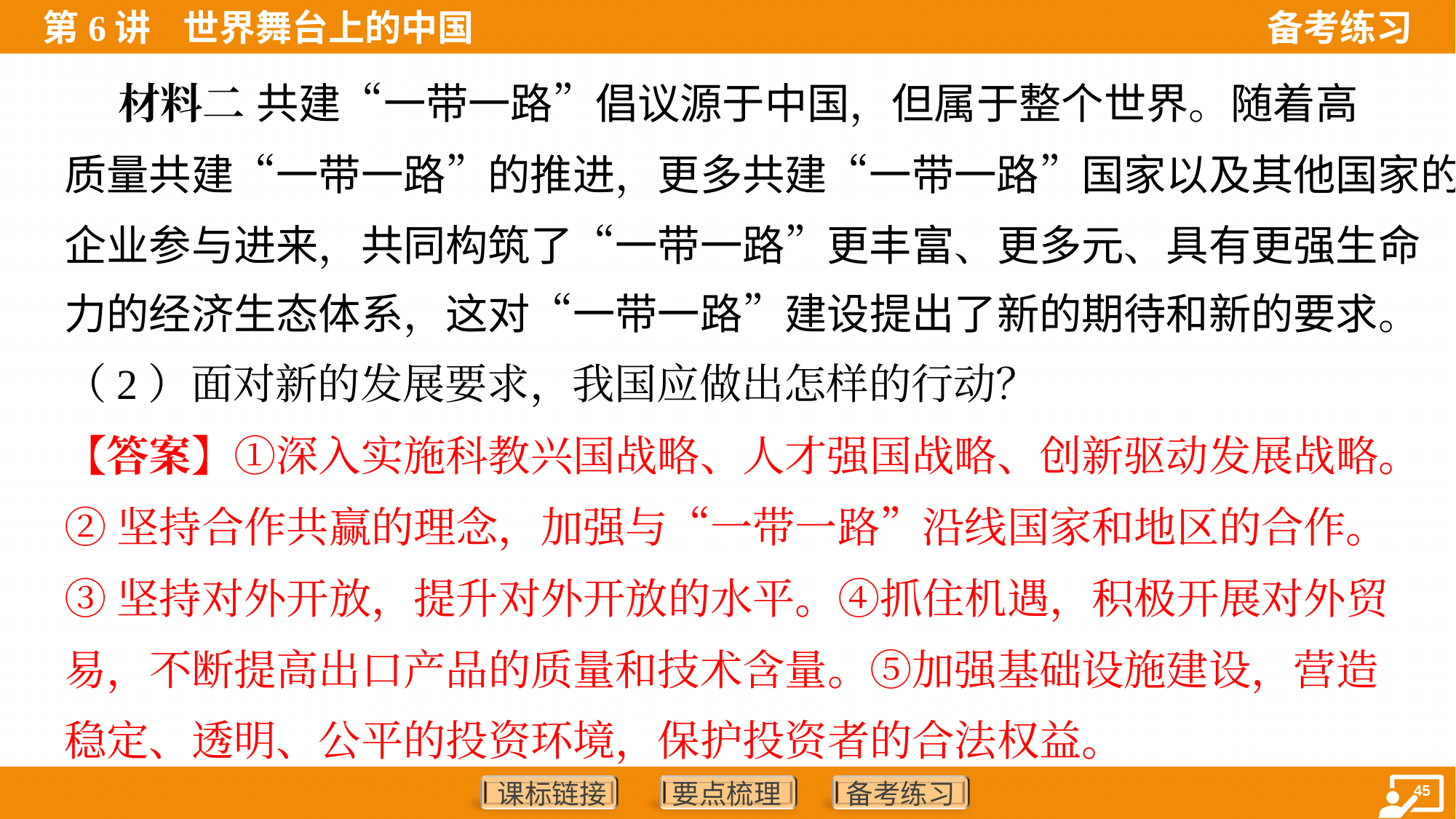

材料二 共建“一带一路”倡议源于中国，但属于整个世界。随着高
质量共建“一带一路”的推进，更多共建“一带一路”国家以及其他国家的
企业参与进来，共同构筑了“一带一路”更丰富、更多元、具有更强生命
力的经济生态体系，这对“一带一路”建设提出了新的期待和新的要求。
（2）面对新的发展要求，我国应做出怎样的行动？
【答案】①深入实施科教兴国战略、人才强国战略、创新驱动发展战略。
②坚持合作共赢的理念，加强与“一带一路”沿线国家和地区的合作。
③坚持对外开放，提升对外开放的水平。④抓住机遇，积极开展对外贸
易，不断提高出口产品的质量和技术含量。⑤加强基础设施建设，营造
稳定、透明、公平的投资环境，保护投资者的合法权益。